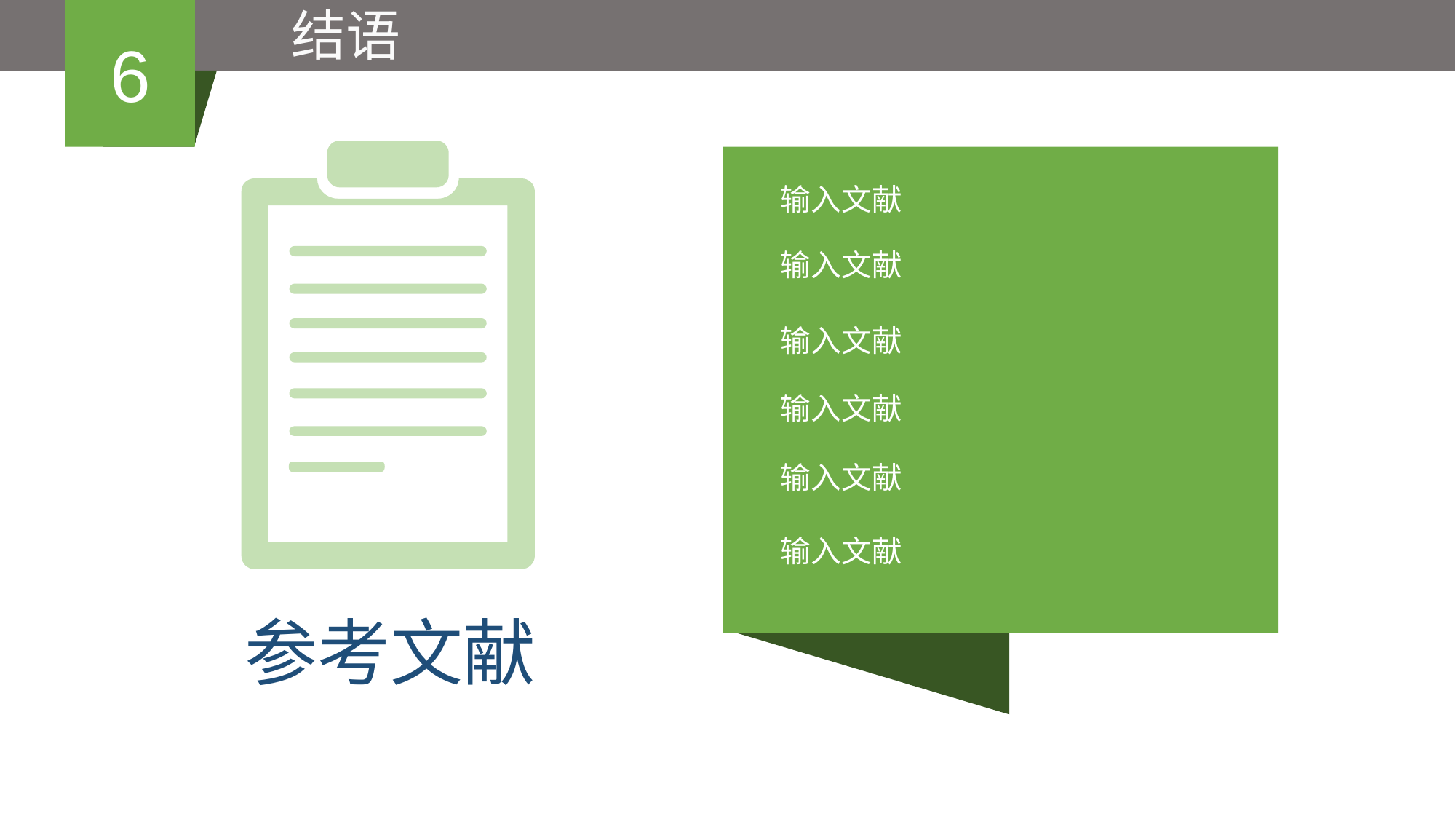

结语
6

输入文献
输入文献
输入文献
输入文献
输入文献
输入文献
参考文献